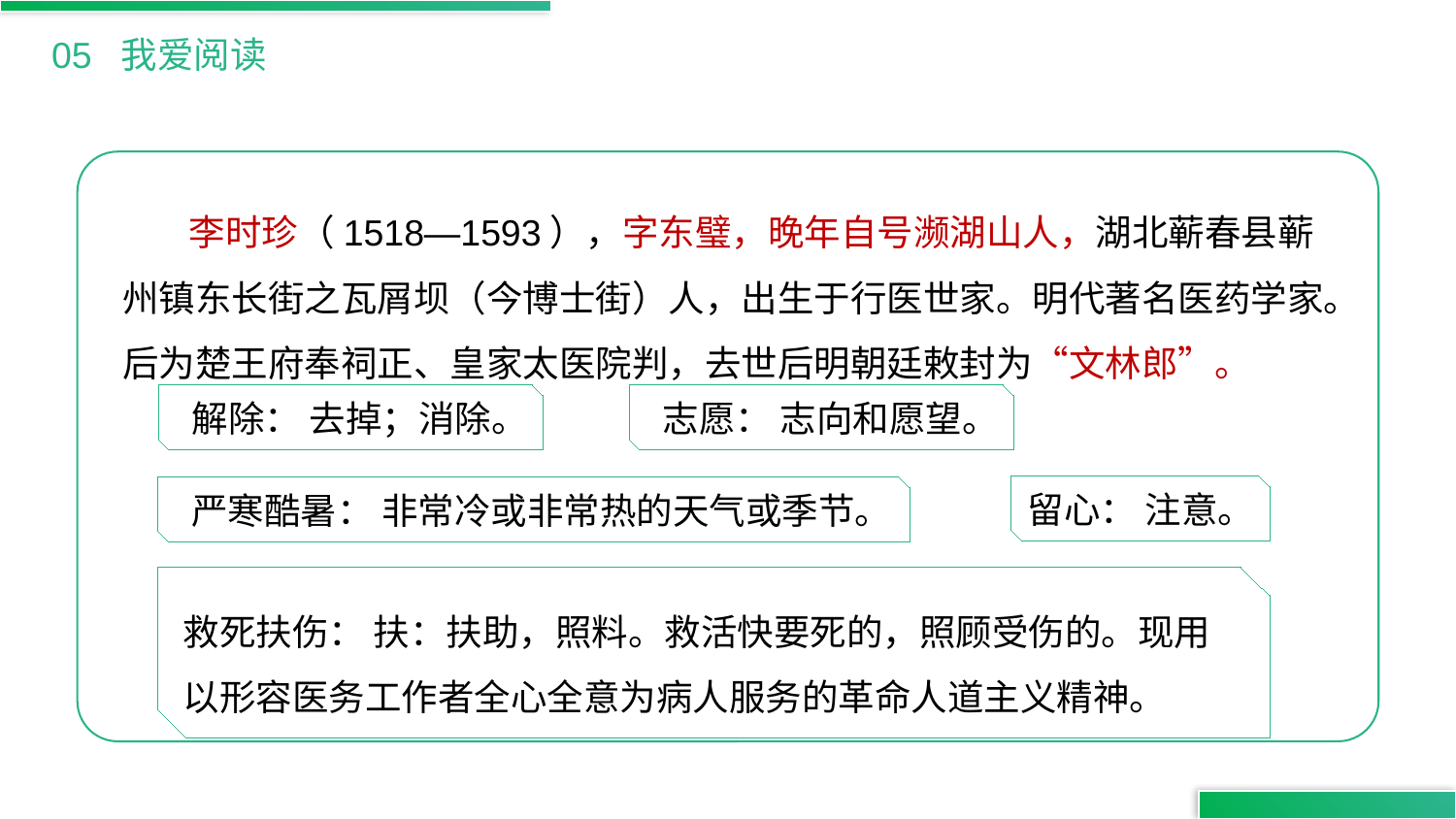

05  我爱阅读
       李时珍（1518—1593），字东璧，晚年自号濒湖山人，湖北蕲春县蕲州镇东长街之瓦屑坝（今博士街）人，出生于行医世家。明代著名医药学家。后为楚王府奉祠正、皇家太医院判，去世后明朝廷敕封为“文林郎”。
 解除： 去掉；消除。
 志愿： 志向和愿望。
留心： 注意。
 严寒酷暑： 非常冷或非常热的天气或季节。
救死扶伤： 扶：扶助，照料。救活快要死的，照顾受伤的。现用以形容医务工作者全心全意为病人服务的革命人道主义精神。